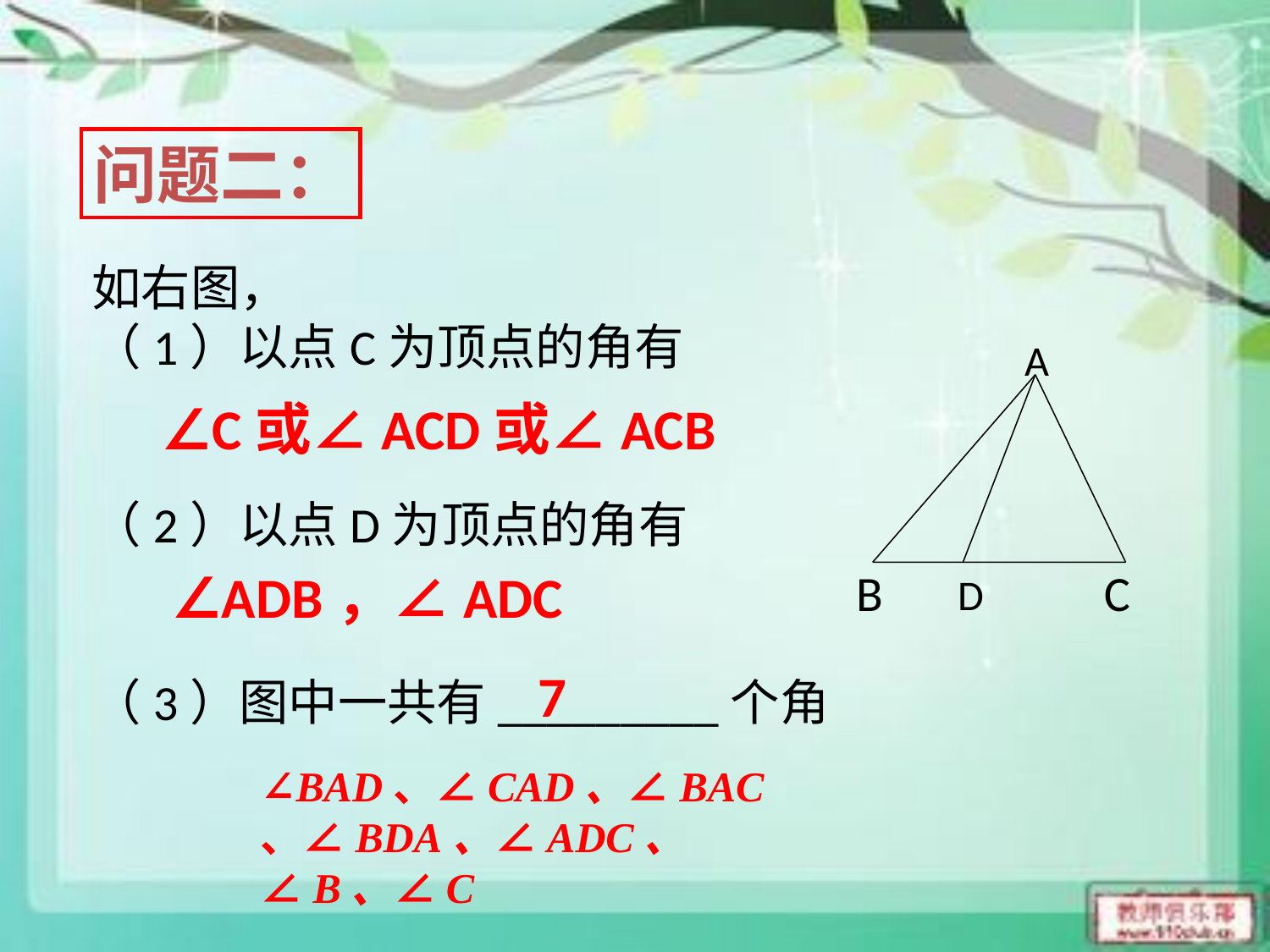

问题二：
如右图，
（1）以点C为顶点的角有

（2）以点D为顶点的角有

（3）图中一共有_________个角
A

B
C
D
∠C或∠ACD或∠ACB
∠ADB，∠ADC
7
∠BAD、∠CAD、∠BAC 、∠BDA、∠ADC、 ∠B、∠C